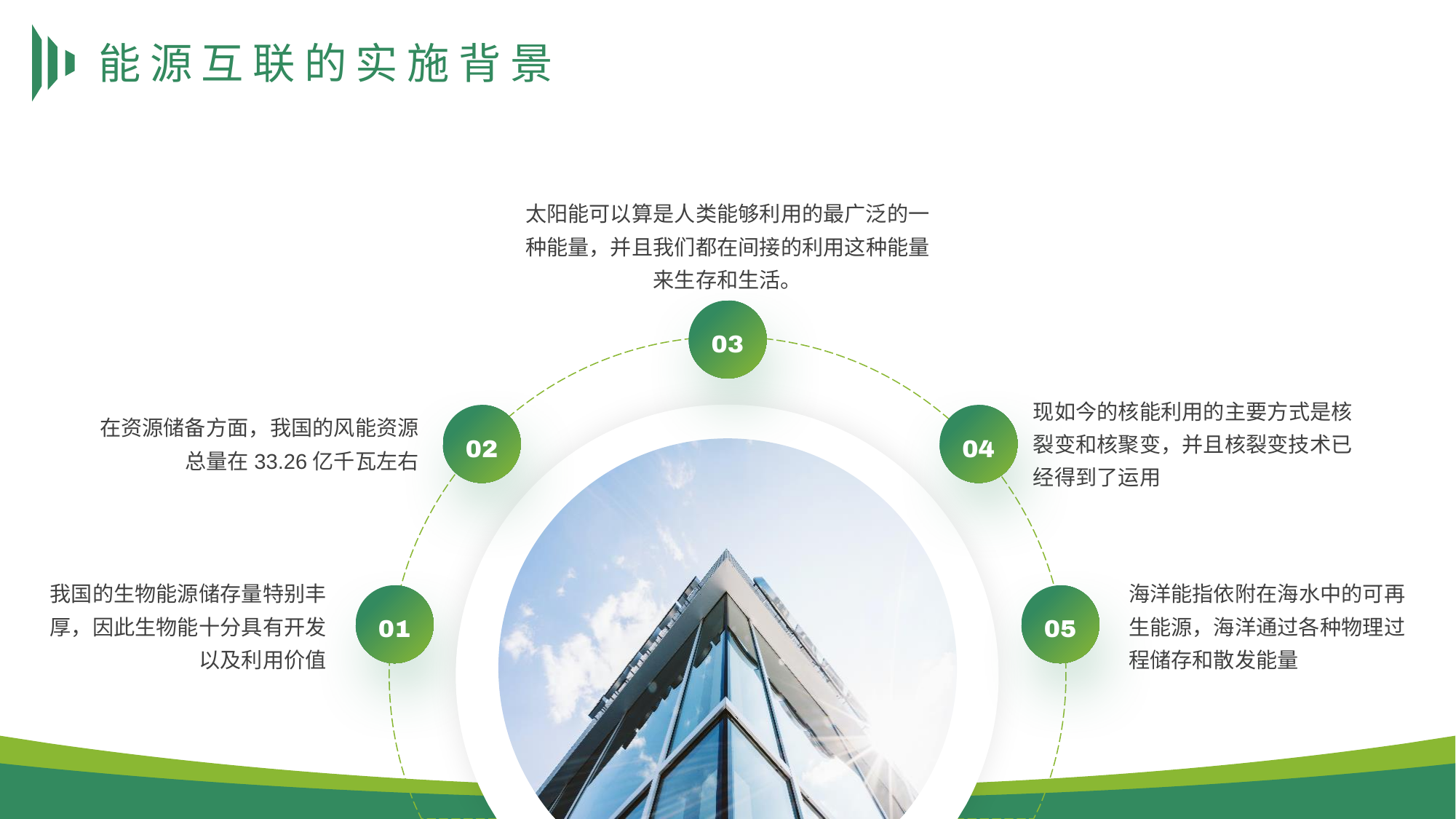

# 能源互联的实施背景
太阳能可以算是人类能够利用的最广泛的一种能量，并且我们都在间接的利用这种能量来生存和生活。
03
i
现如今的核能利用的主要方式是核裂变和核聚变，并且核裂变技术已经得到了运用
i
i
02
04
在资源储备方面，我国的风能资源总量在33.26亿千瓦左右

我国的生物能源储存量特别丰厚，因此生物能十分具有开发以及利用价值
海洋能指依附在海水中的可再生能源，海洋通过各种物理过程储存和散发能量
01
05